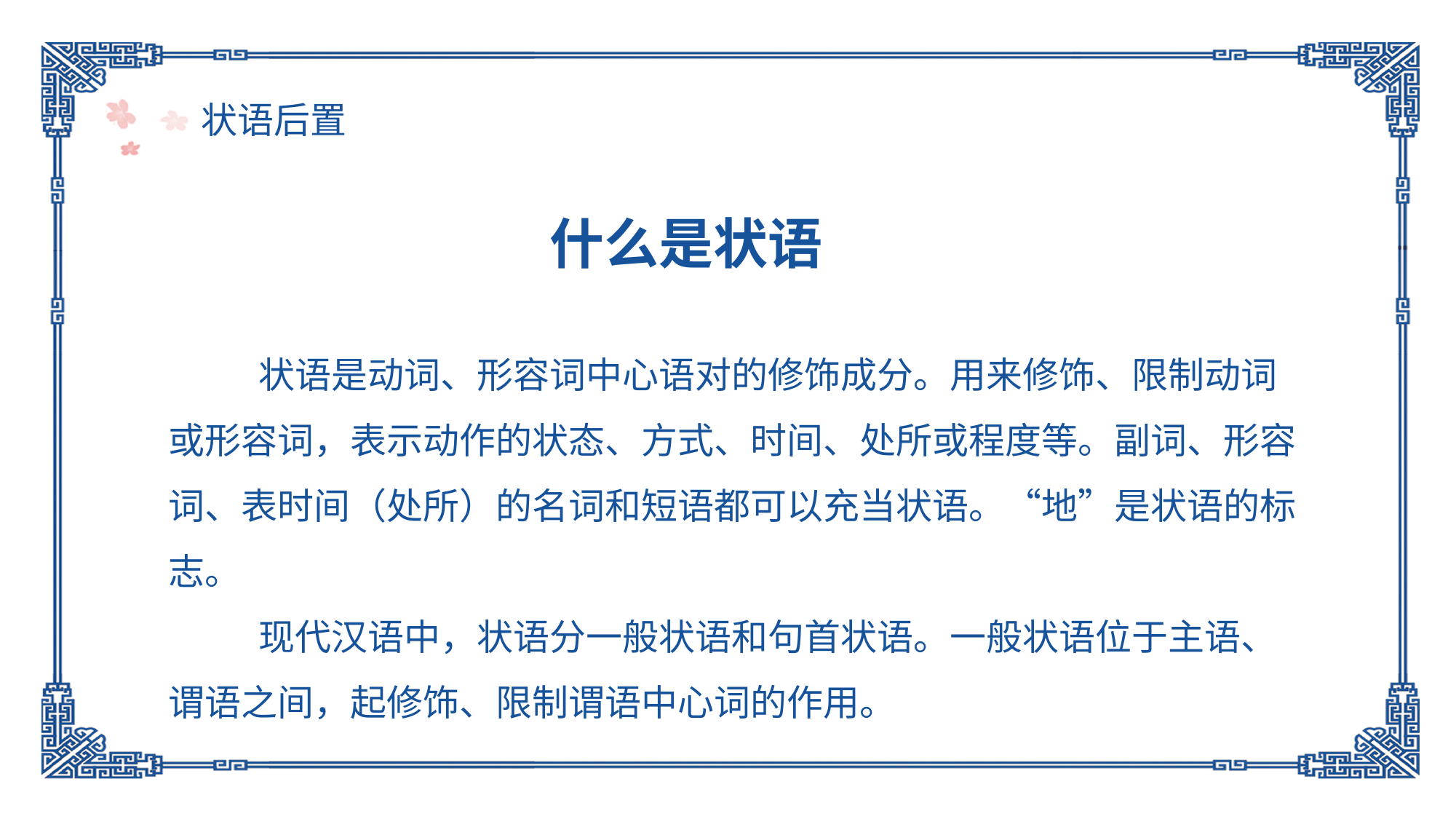

状语后置
什么是状语
          状语是动词、形容词中心语对的修饰成分。用来修饰、限制动词或形容词，表示动作的状态、方式、时间、处所或程度等。副词、形容词、表时间（处所）的名词和短语都可以充当状语。“地”是状语的标志。
          现代汉语中，状语分一般状语和句首状语。一般状语位于主语、谓语之间，起修饰、限制谓语中心词的作用。